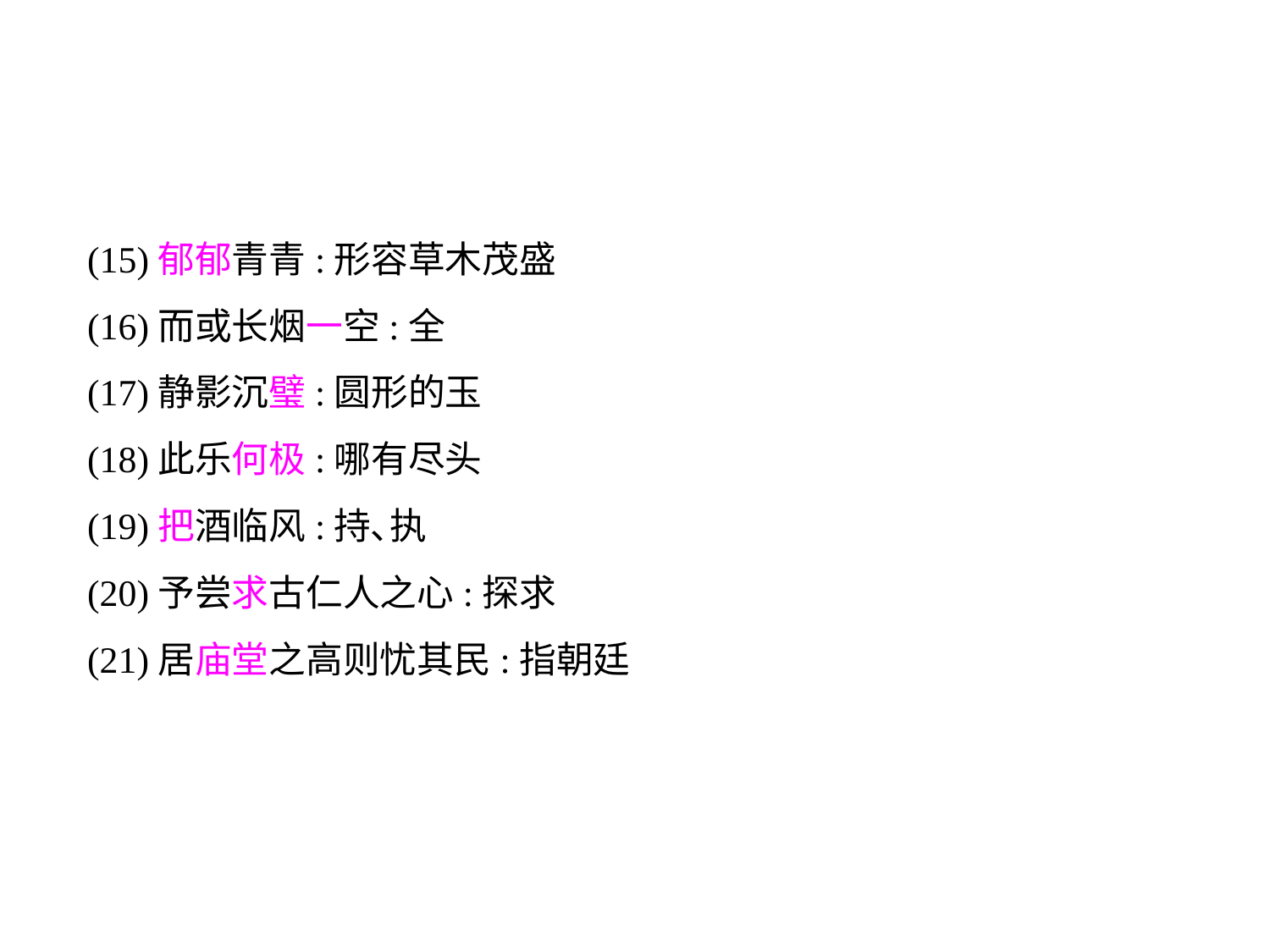

(15)郁郁青青:形容草木茂盛
(16)而或长烟一空:全
(17)静影沉璧:圆形的玉
(18)此乐何极:哪有尽头
(19)把酒临风:持､执
(20)予尝求古仁人之心:探求
(21)居庙堂之高则忧其民:指朝廷